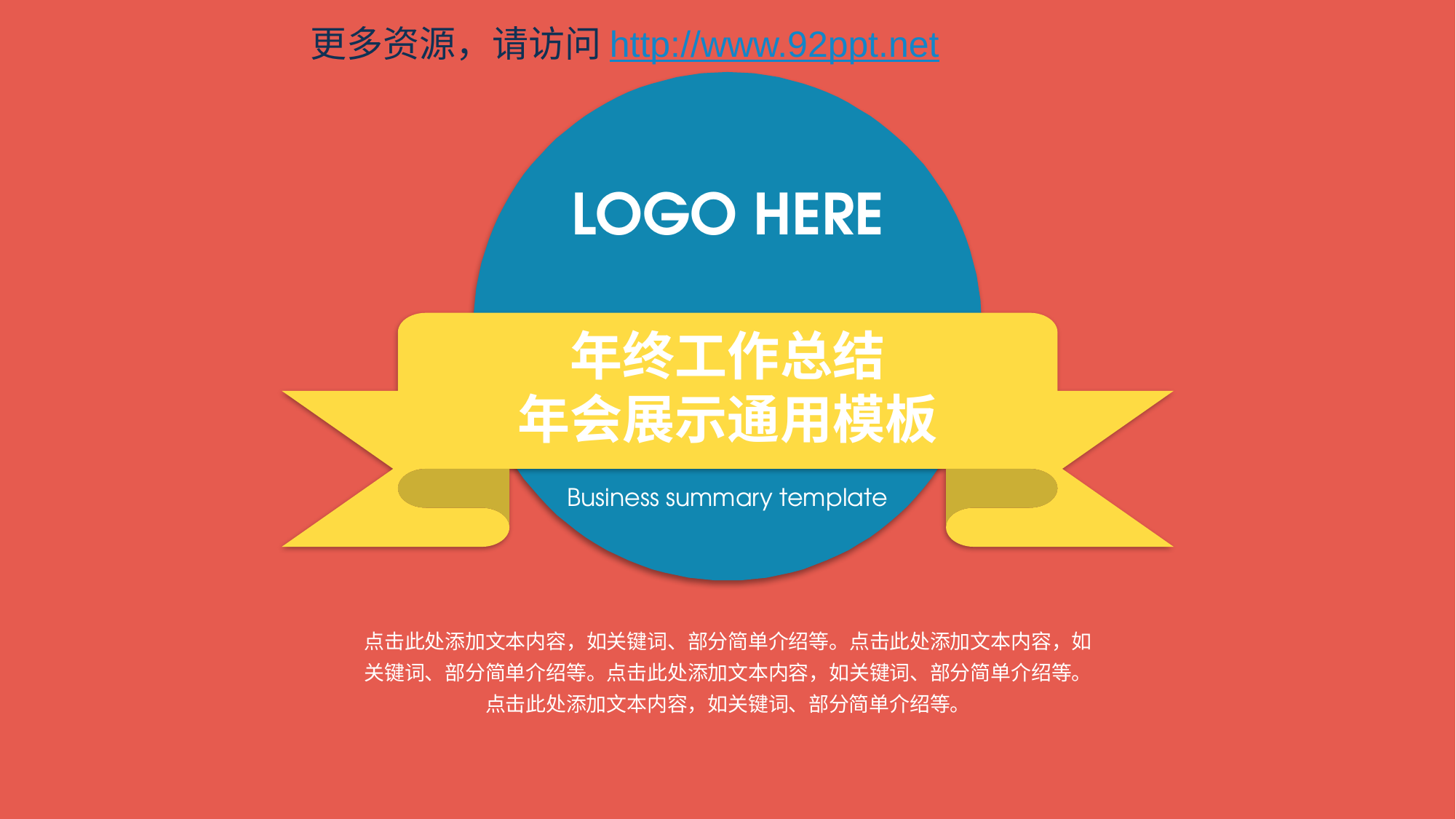

更多资源，请访问http://www.92ppt.net

LOGO HERE

年终工作总结
年会展示通用模板
Business summary template
点击此处添加文本内容，如关键词、部分简单介绍等。点击此处添加文本内容，如关键词、部分简单介绍等。点击此处添加文本内容，如关键词、部分简单介绍等。点击此处添加文本内容，如关键词、部分简单介绍等。